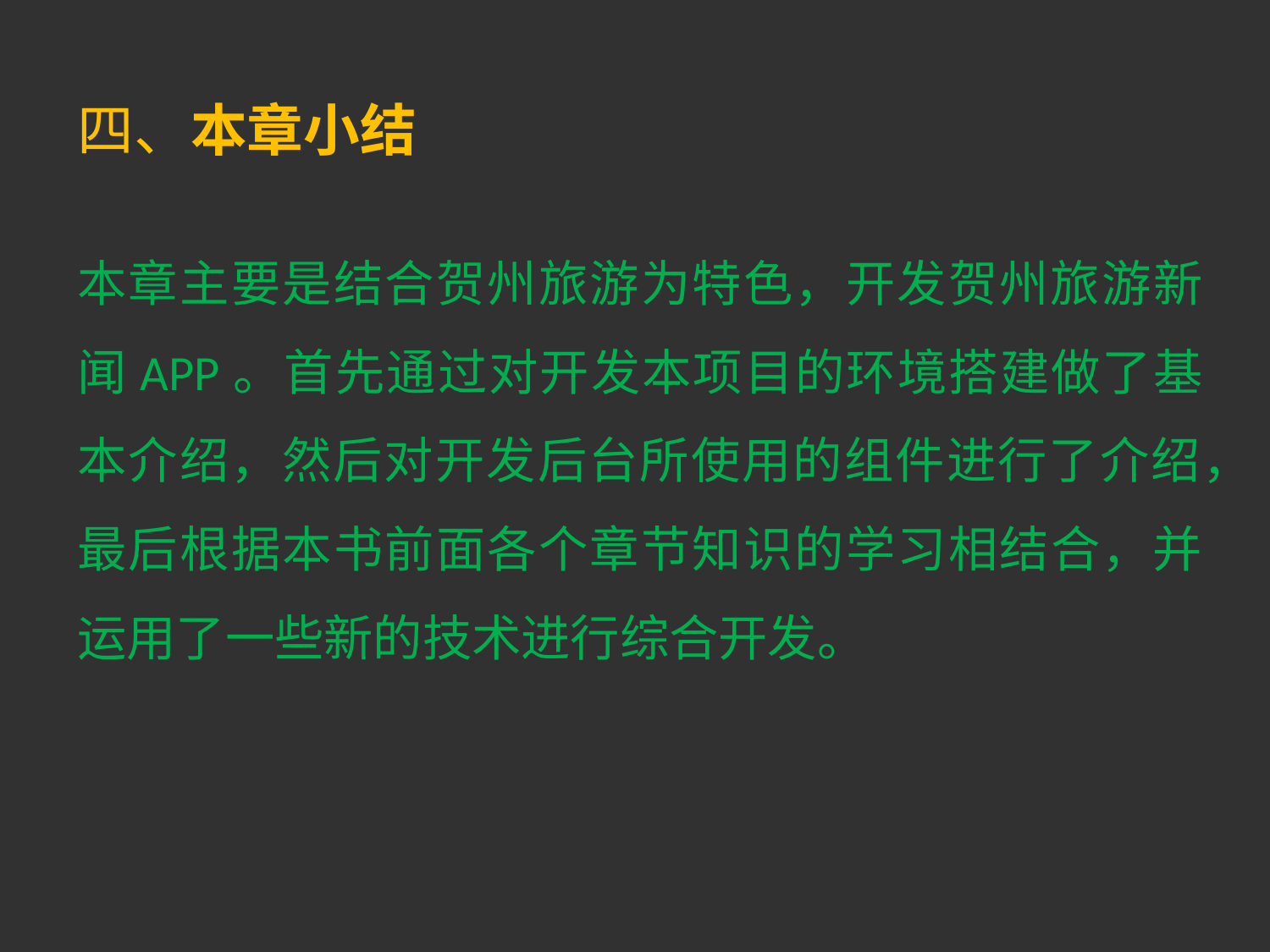

# 四、本章小结
本章主要是结合贺州旅游为特色，开发贺州旅游新闻APP。首先通过对开发本项目的环境搭建做了基本介绍，然后对开发后台所使用的组件进行了介绍，最后根据本书前面各个章节知识的学习相结合，并运用了一些新的技术进行综合开发。